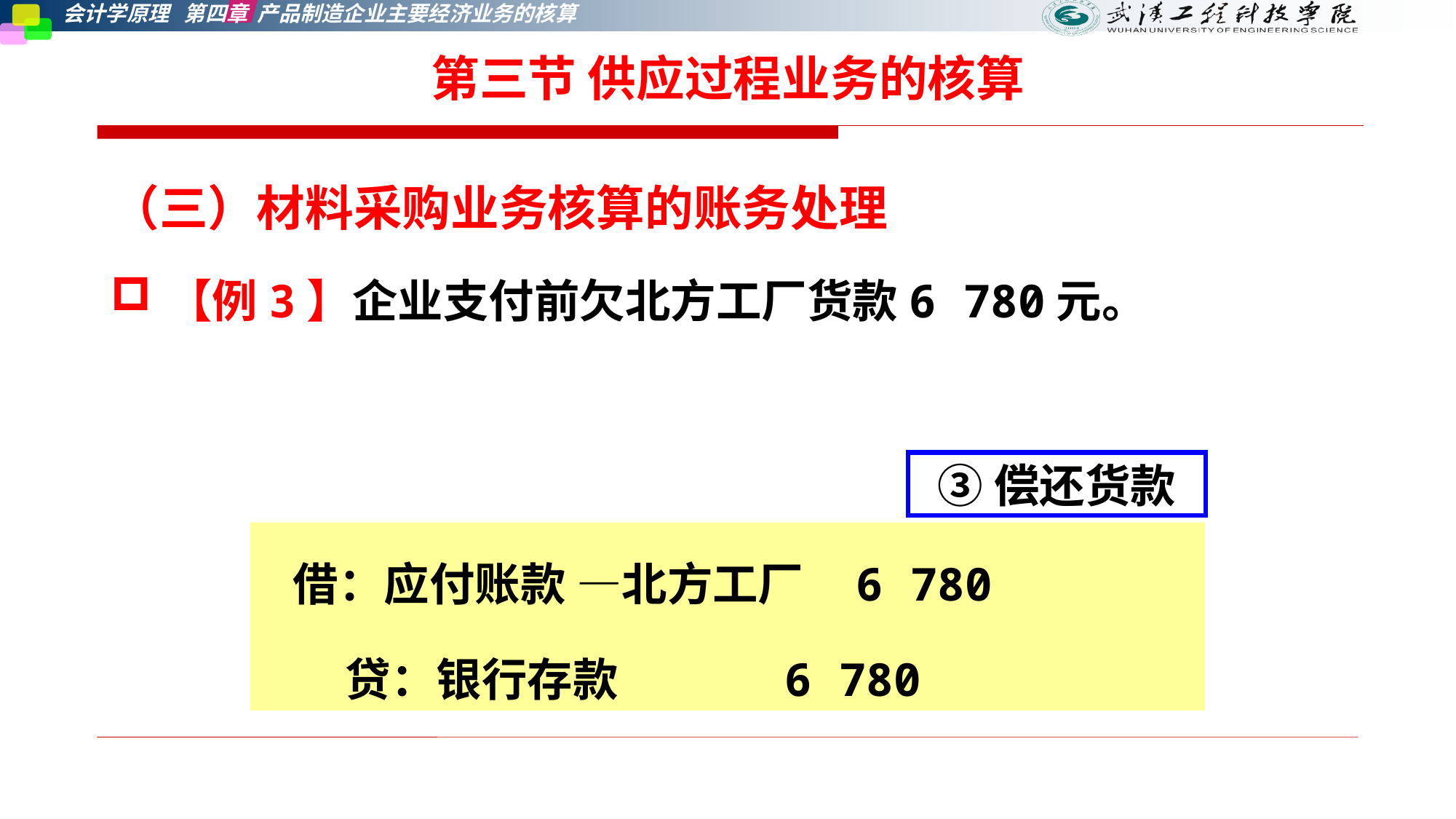

第三节 供应过程业务的核算
（三）材料采购业务核算的账务处理
【例3】企业支付前欠北方工厂货款6 780元。
③偿还货款
借：应付账款 —北方工厂    6 780
    贷：银行存款               6 780